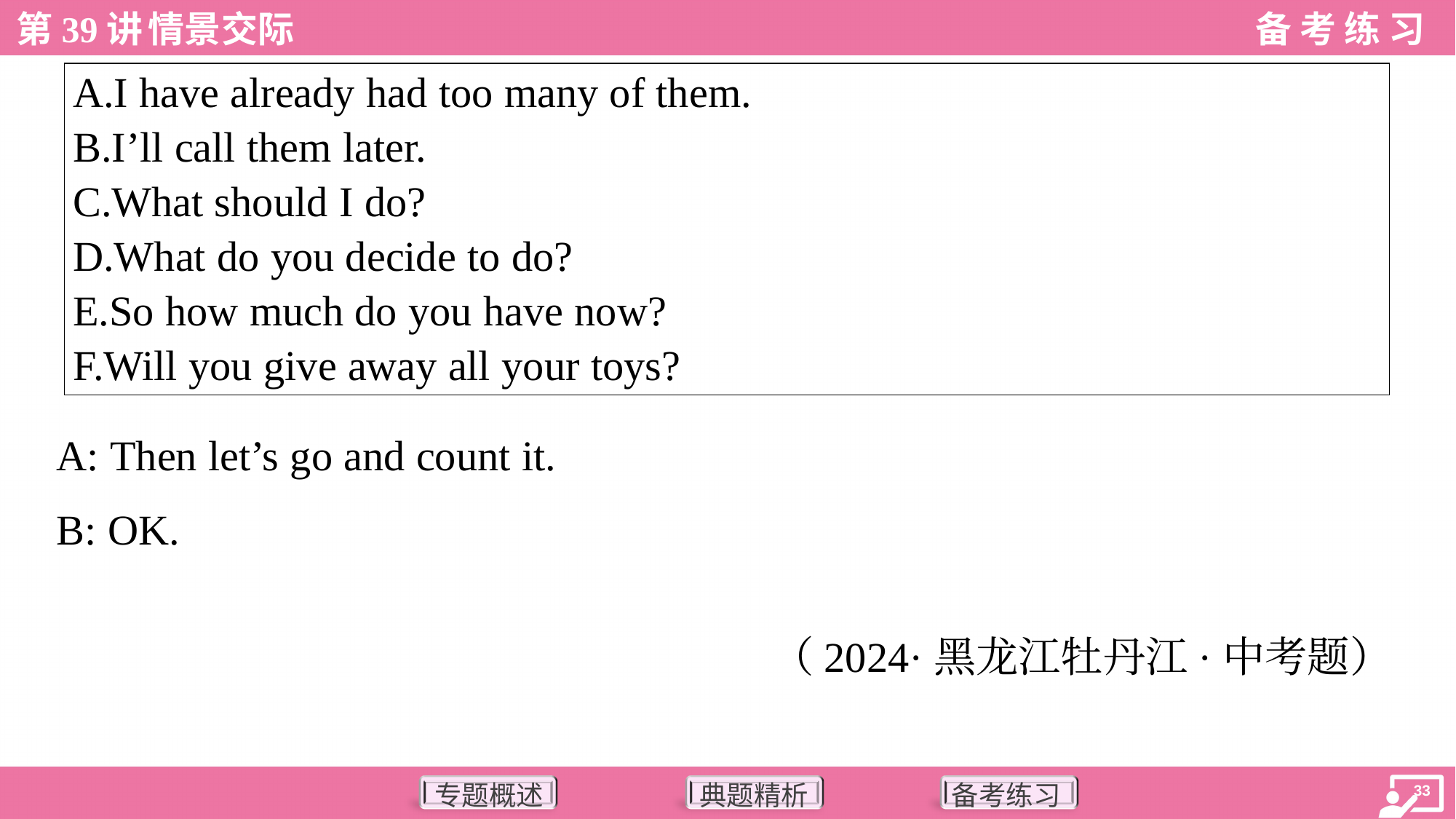

| A.I have already had too many of them. B.I’ll call them later. C.What should I do? D.What do you decide to do? E.So how much do you have now? F.Will you give away all your toys? |
| --- |
A: Then let’s go and count it.
B: OK.
（2024·黑龙江牡丹江·中考题）